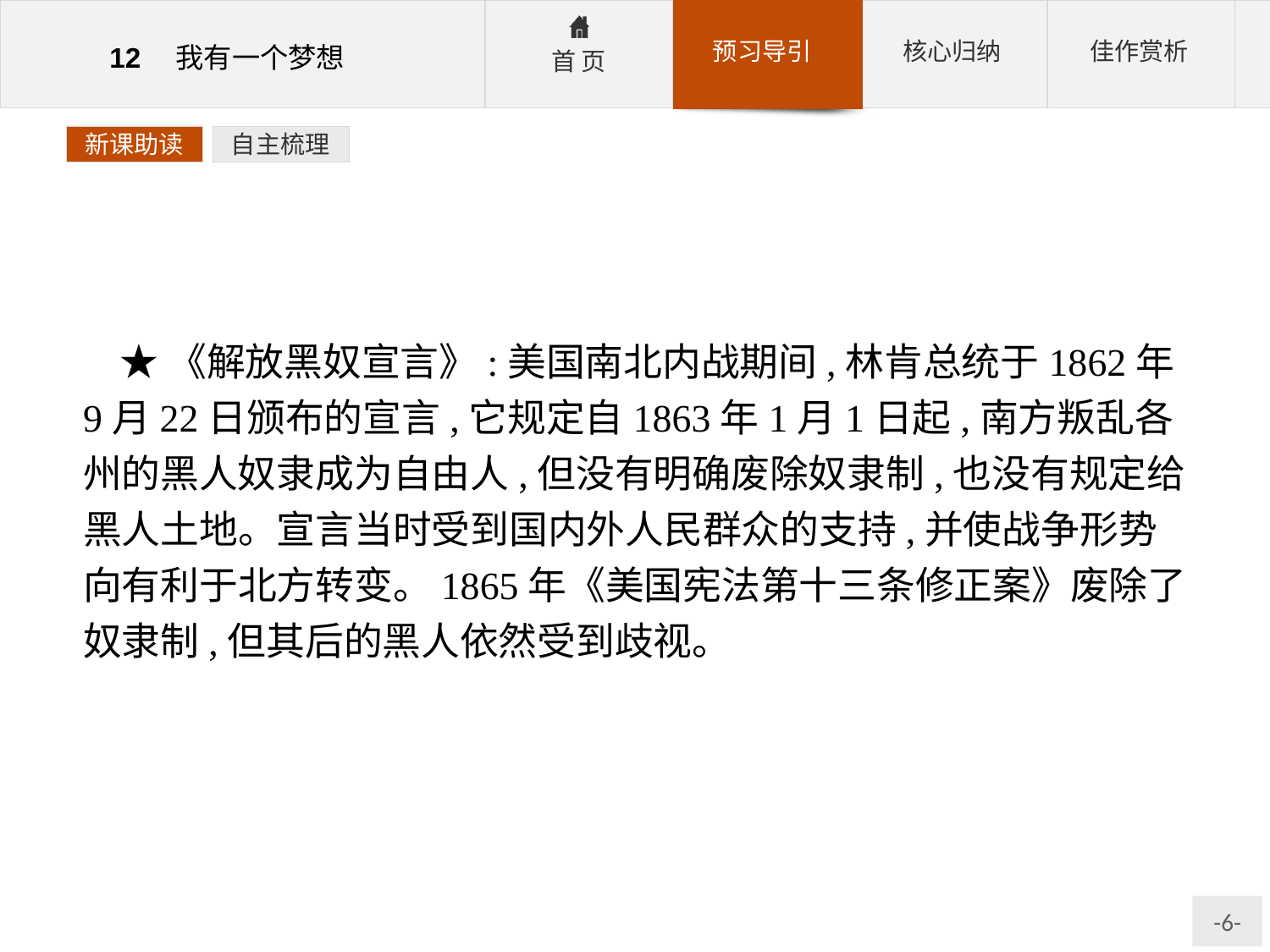

新课助读
自主梳理
★《解放黑奴宣言》:美国南北内战期间,林肯总统于1862年9月22日颁布的宣言,它规定自1863年1月1日起,南方叛乱各州的黑人奴隶成为自由人,但没有明确废除奴隶制,也没有规定给黑人土地。宣言当时受到国内外人民群众的支持,并使战争形势向有利于北方转变。1865年《美国宪法第十三条修正案》废除了奴隶制,但其后的黑人依然受到歧视。